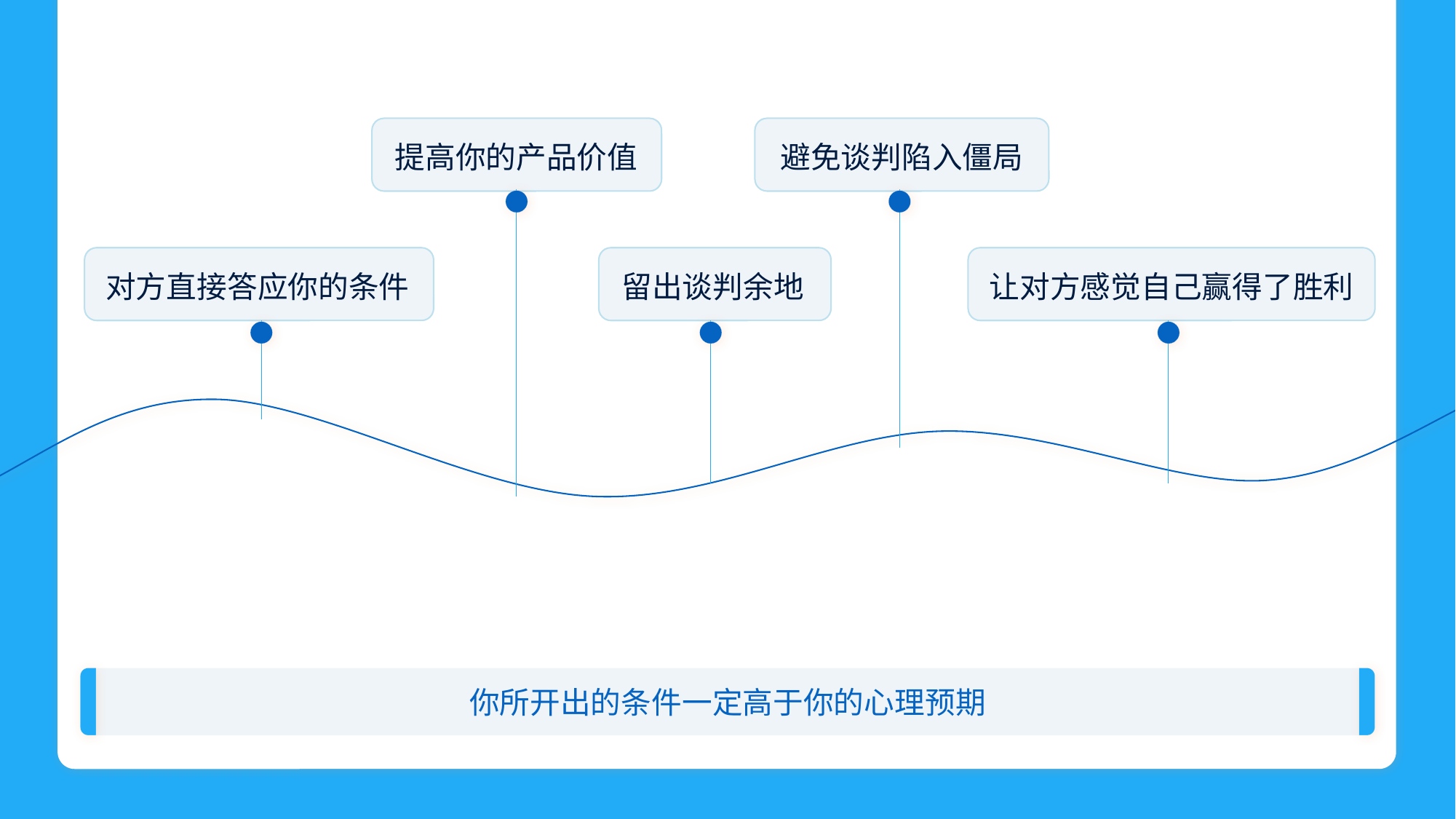

提高你的产品价值
避免谈判陷入僵局

对方直接答应你的条件
留出谈判余地
让对方感觉自己赢得了胜利

你所开出的条件一定高于你的心理预期